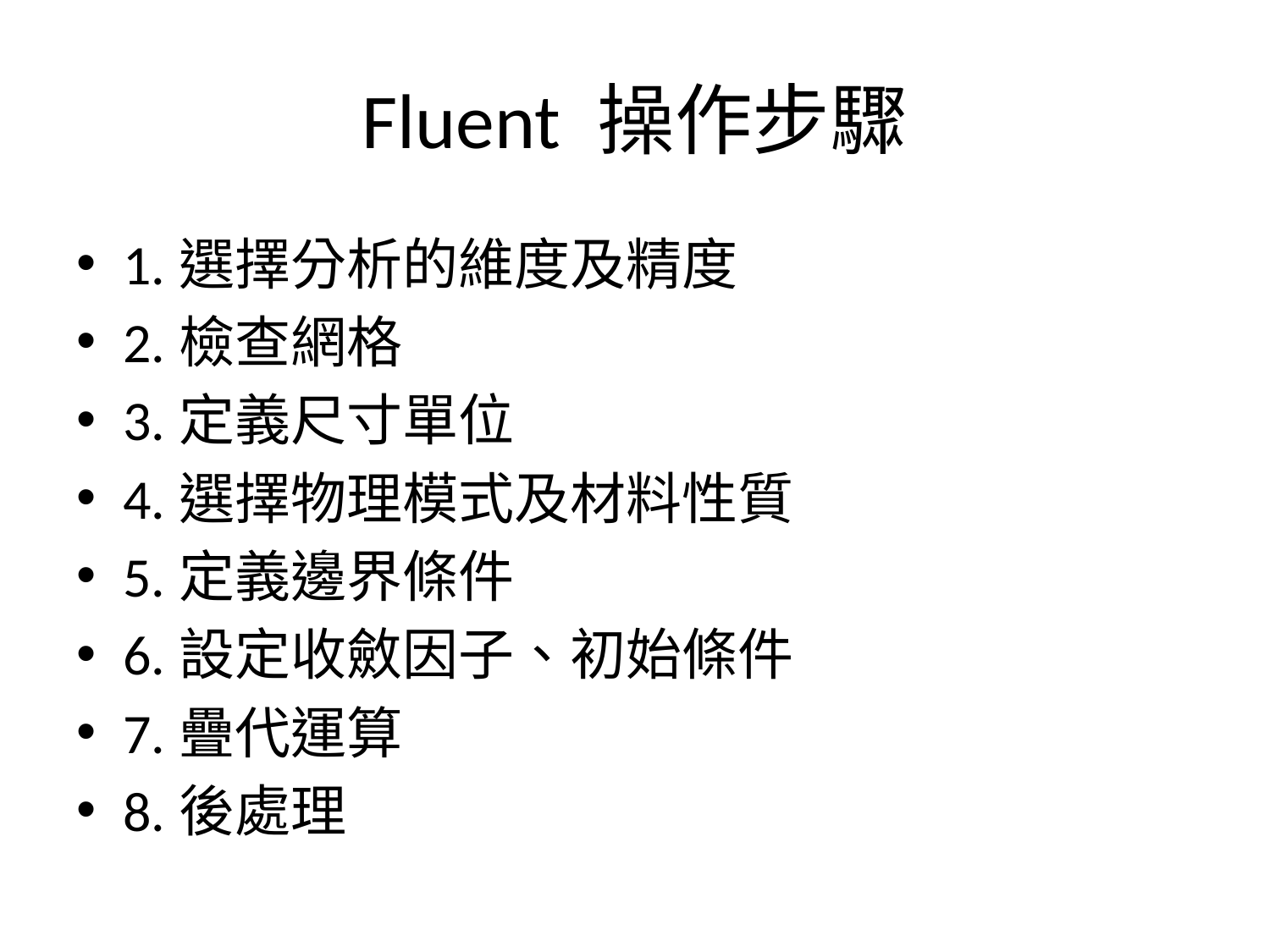

# Fluent 操作步驟
1.選擇分析的維度及精度
2.檢查網格
3.定義尺寸單位
4.選擇物理模式及材料性質
5.定義邊界條件
6.設定收斂因子、初始條件
7.疊代運算
8.後處理